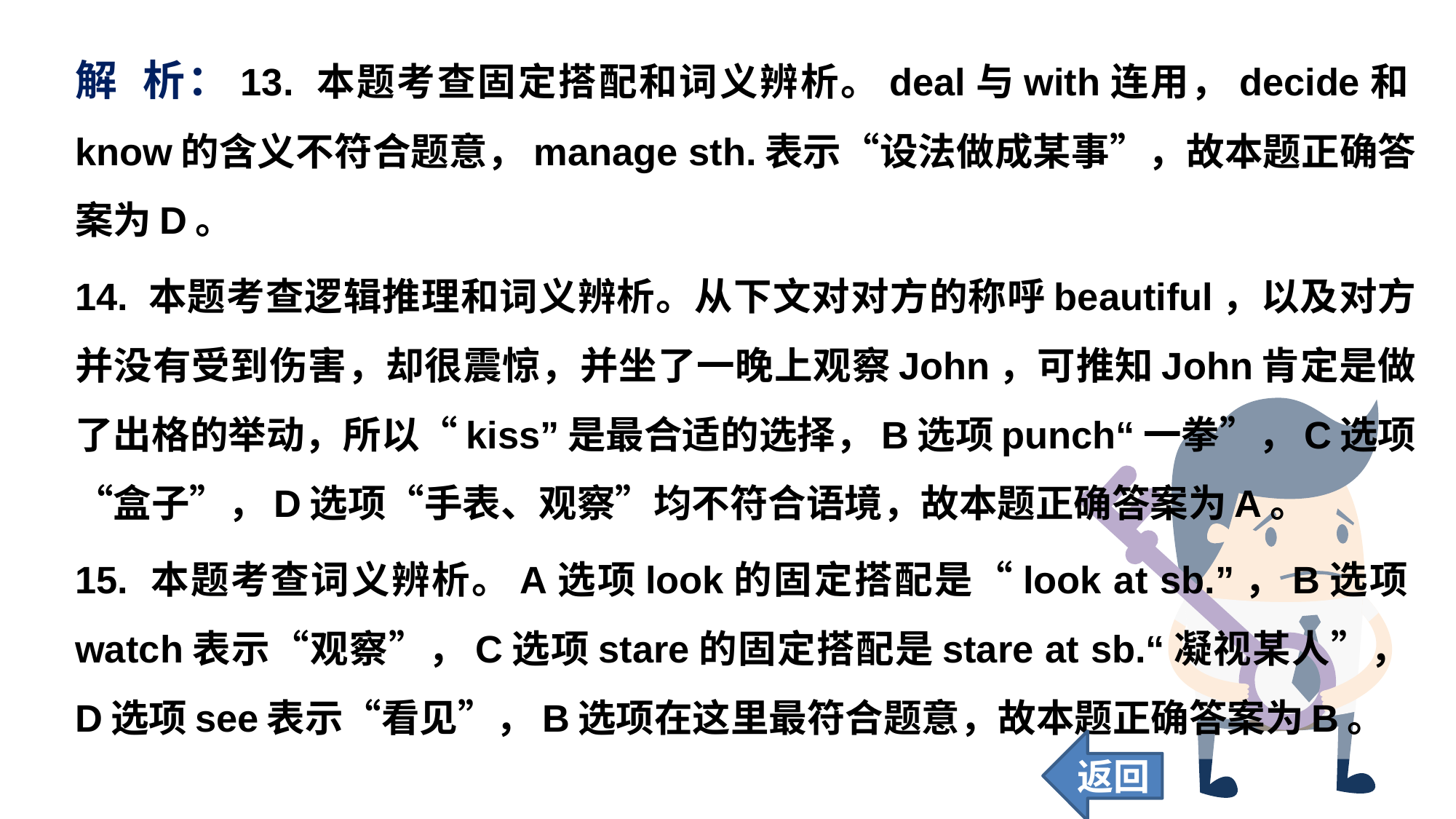

解  析：13. 本题考查固定搭配和词义辨析。deal与with连用，decide和know的含义不符合题意，manage sth.表示“设法做成某事”，故本题正确答案为D。
14. 本题考查逻辑推理和词义辨析。从下文对对方的称呼beautiful，以及对方并没有受到伤害，却很震惊，并坐了一晚上观察John，可推知John肯定是做了出格的举动，所以“kiss”是最合适的选择，B选项punch“一拳”，C选项“盒子”，D选项“手表、观察”均不符合语境，故本题正确答案为A。
15. 本题考查词义辨析。A选项look的固定搭配是“look at sb.”，B选项watch表示“观察”，C选项stare的固定搭配是stare at sb.“凝视某人”，D选项see表示“看见”，B选项在这里最符合题意，故本题正确答案为B。

返回
42